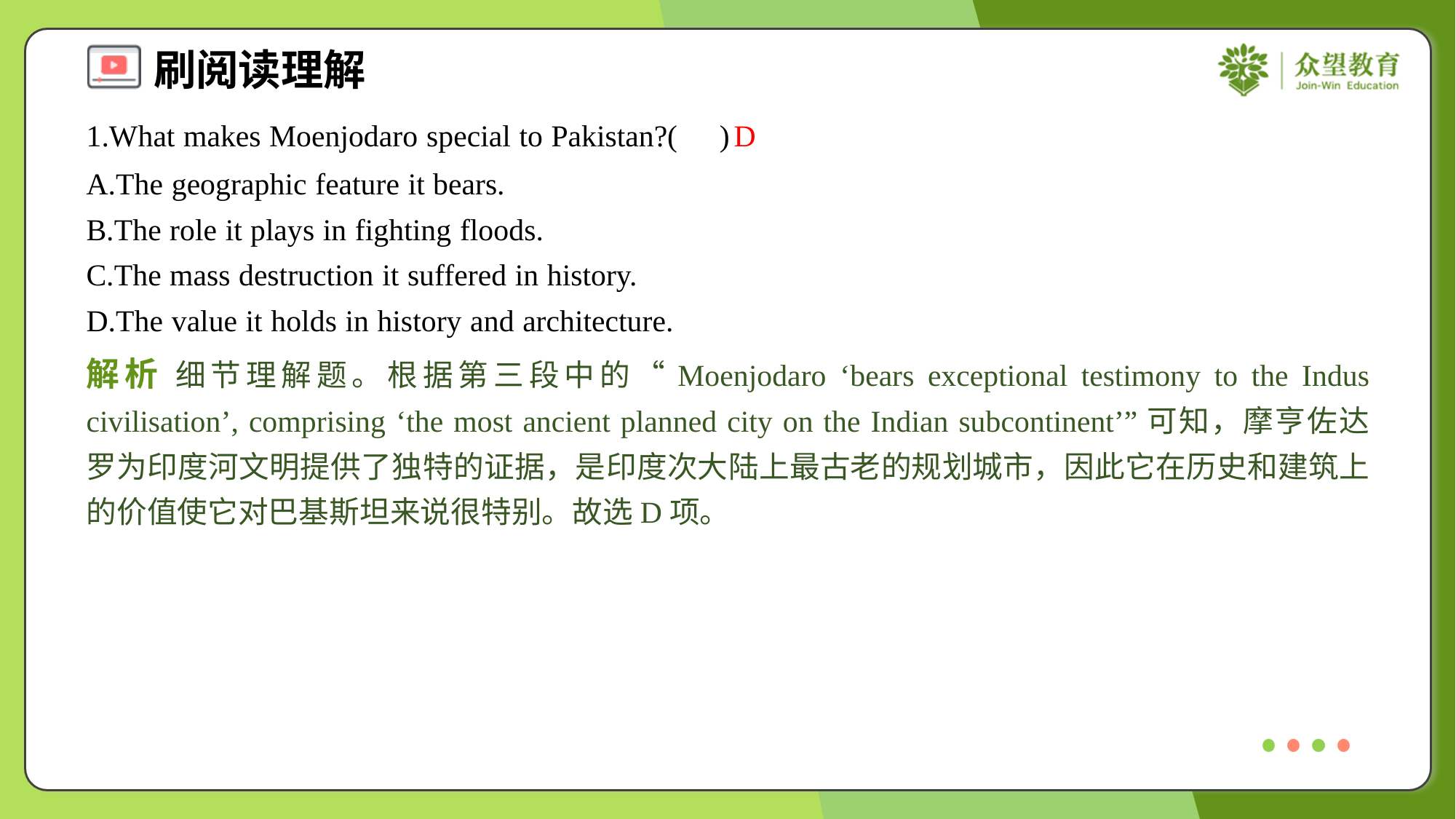

1.What makes Moenjodaro special to Pakistan?(     )
D
A.The geographic feature it bears.
B.The role it plays in fighting floods.
C.The mass destruction it suffered in history.
D.The value it holds in history and architecture.
解析 细节理解题。根据第三段中的“Moenjodaro ‘bears exceptional testimony to the Indus civilisation’, comprising ‘the most ancient planned city on the Indian subcontinent’”可知，摩亨佐达罗为印度河文明提供了独特的证据，是印度次大陆上最古老的规划城市，因此它在历史和建筑上的价值使它对巴基斯坦来说很特别。故选D项。